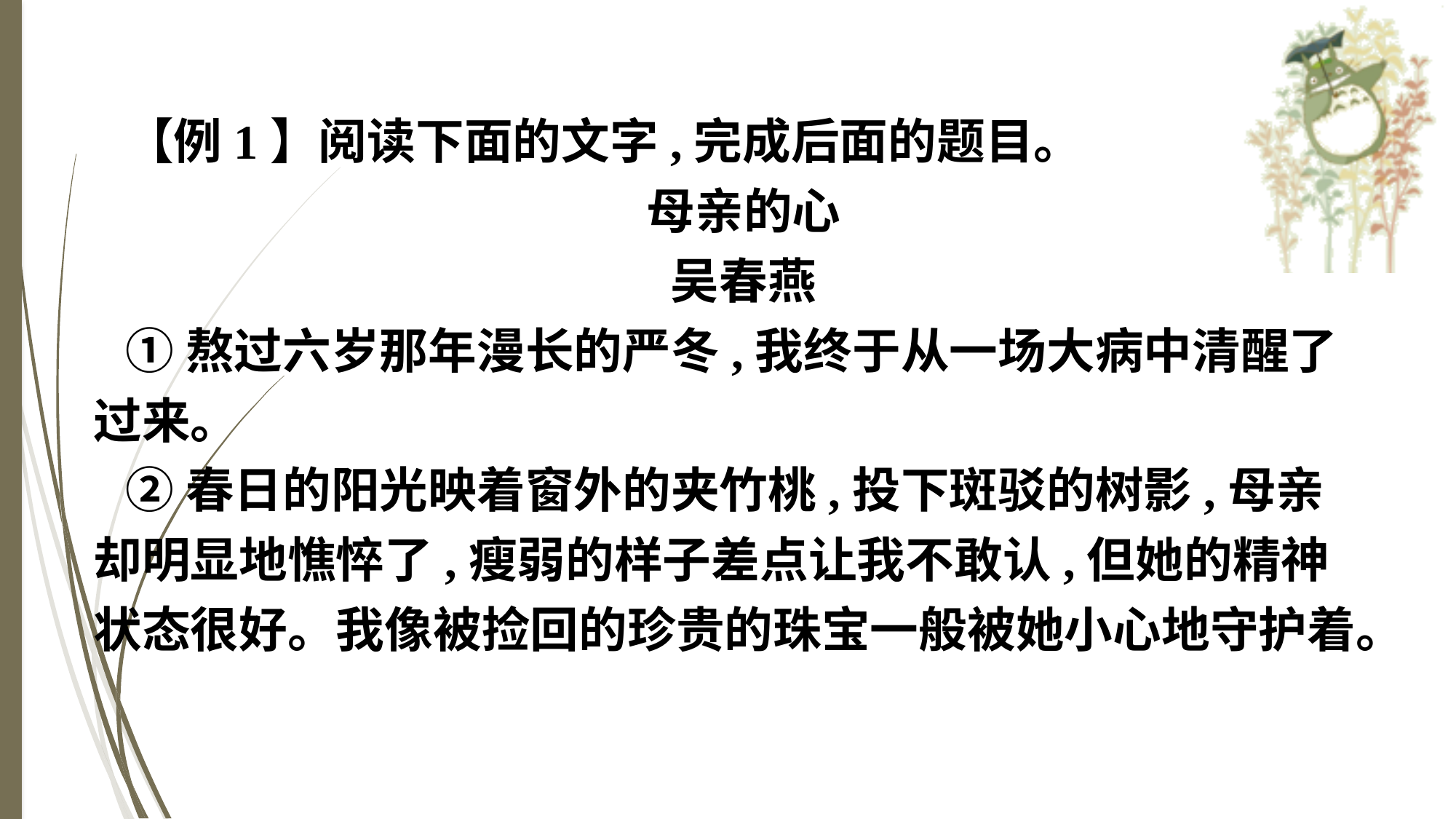

【例1】阅读下面的文字,完成后面的题目。
母亲的心
吴春燕
①熬过六岁那年漫长的严冬,我终于从一场大病中清醒了过来。
②春日的阳光映着窗外的夹竹桃,投下斑驳的树影,母亲却明显地憔悴了,瘦弱的样子差点让我不敢认,但她的精神状态很好。我像被捡回的珍贵的珠宝一般被她小心地守护着。